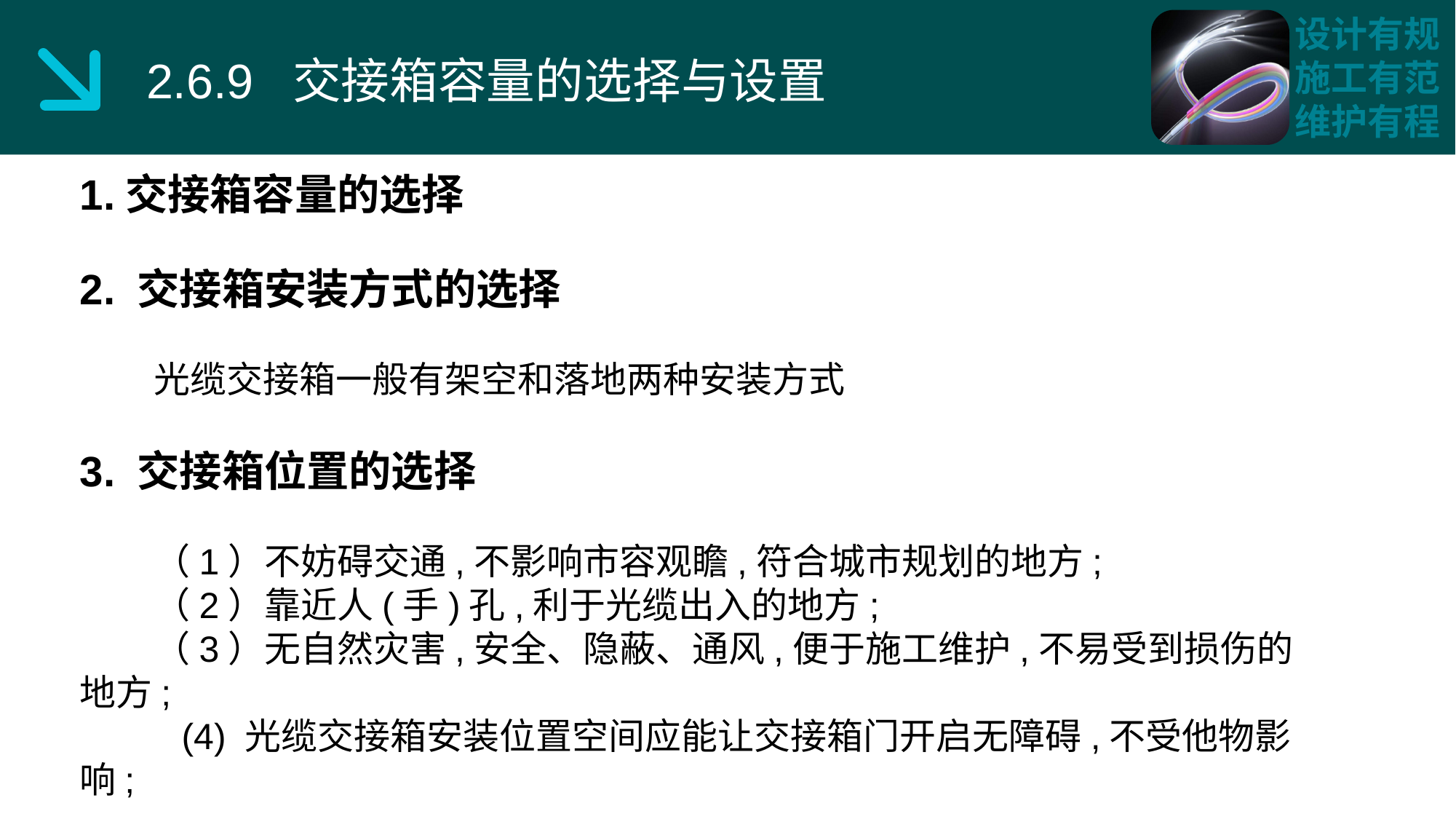

2.6.9  交接箱容量的选择与设置

1.交接箱容量的选择

2. 交接箱安装方式的选择

        光缆交接箱一般有架空和落地两种安装方式

3. 交接箱位置的选择

        （1）不妨碍交通,不影响市容观瞻,符合城市规划的地方;
        （2）靠近人(手)孔,利于光缆出入的地方;
        （3）无自然灾害,安全、隐蔽、通风,便于施工维护,不易受到损伤的地方;
          (4) 光缆交接箱安装位置空间应能让交接箱门开启无障碍,不受他物影响;